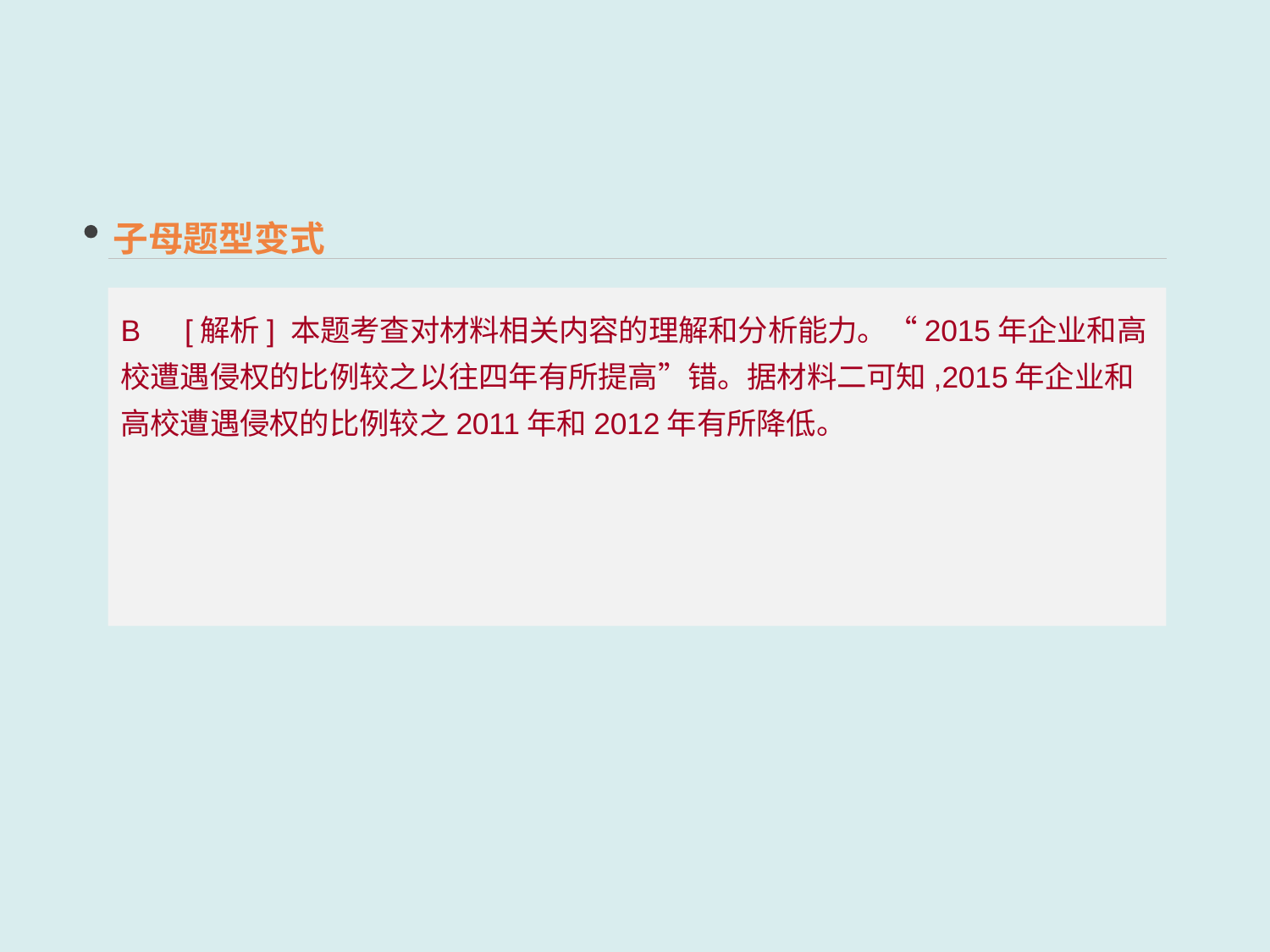

子母题型变式

B　[解析] 本题考查对材料相关内容的理解和分析能力。“2015年企业和高校遭遇侵权的比例较之以往四年有所提高”错。据材料二可知,2015年企业和高校遭遇侵权的比例较之2011年和2012年有所降低。